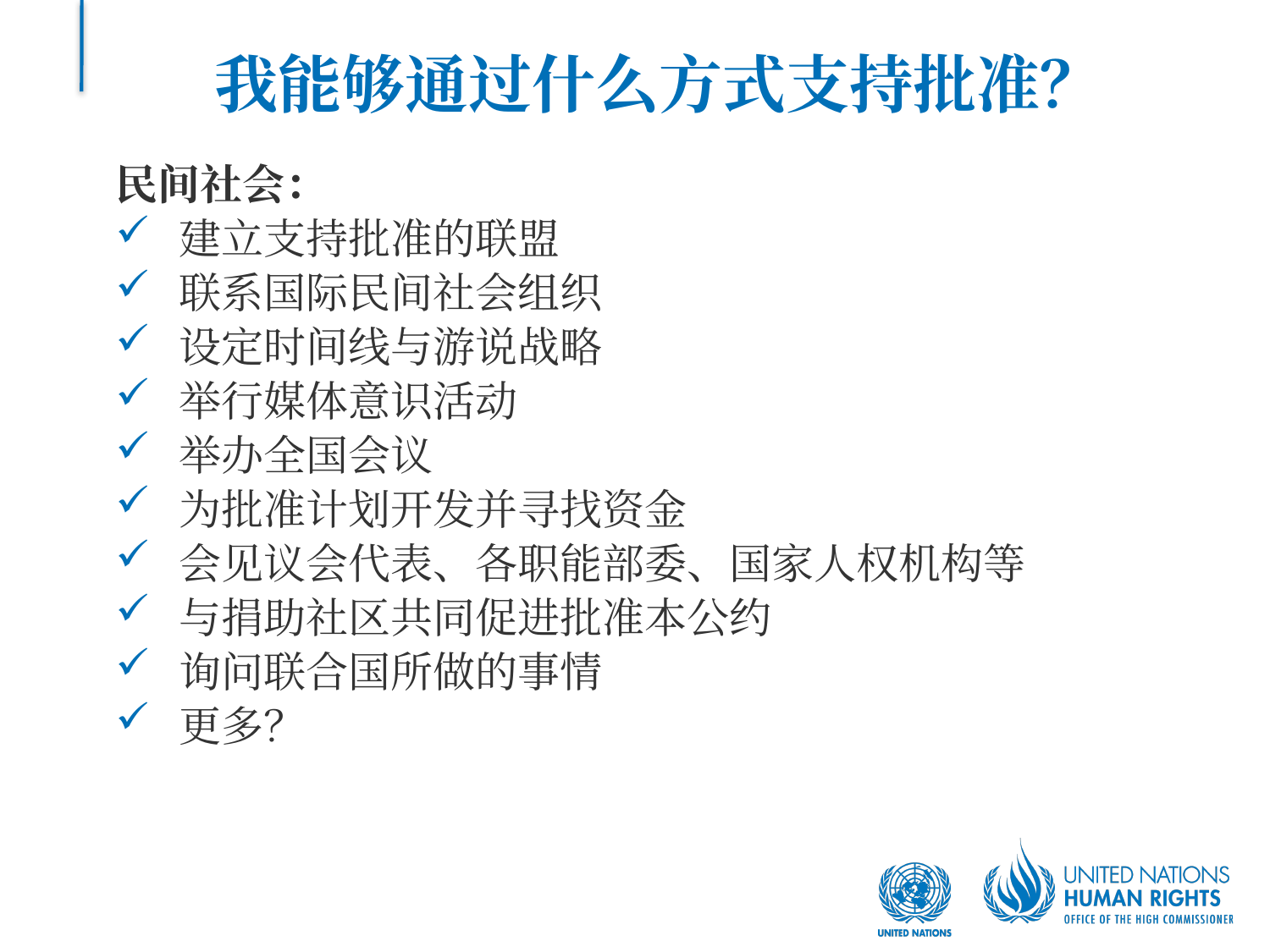

# 我能够通过什么方式支持批准？
民间社会：
建立支持批准的联盟
联系国际民间社会组织
设定时间线与游说战略
举行媒体意识活动
举办全国会议
为批准计划开发并寻找资金
会见议会代表、各职能部委、国家人权机构等
与捐助社区共同促进批准本公约
询问联合国所做的事情
更多？